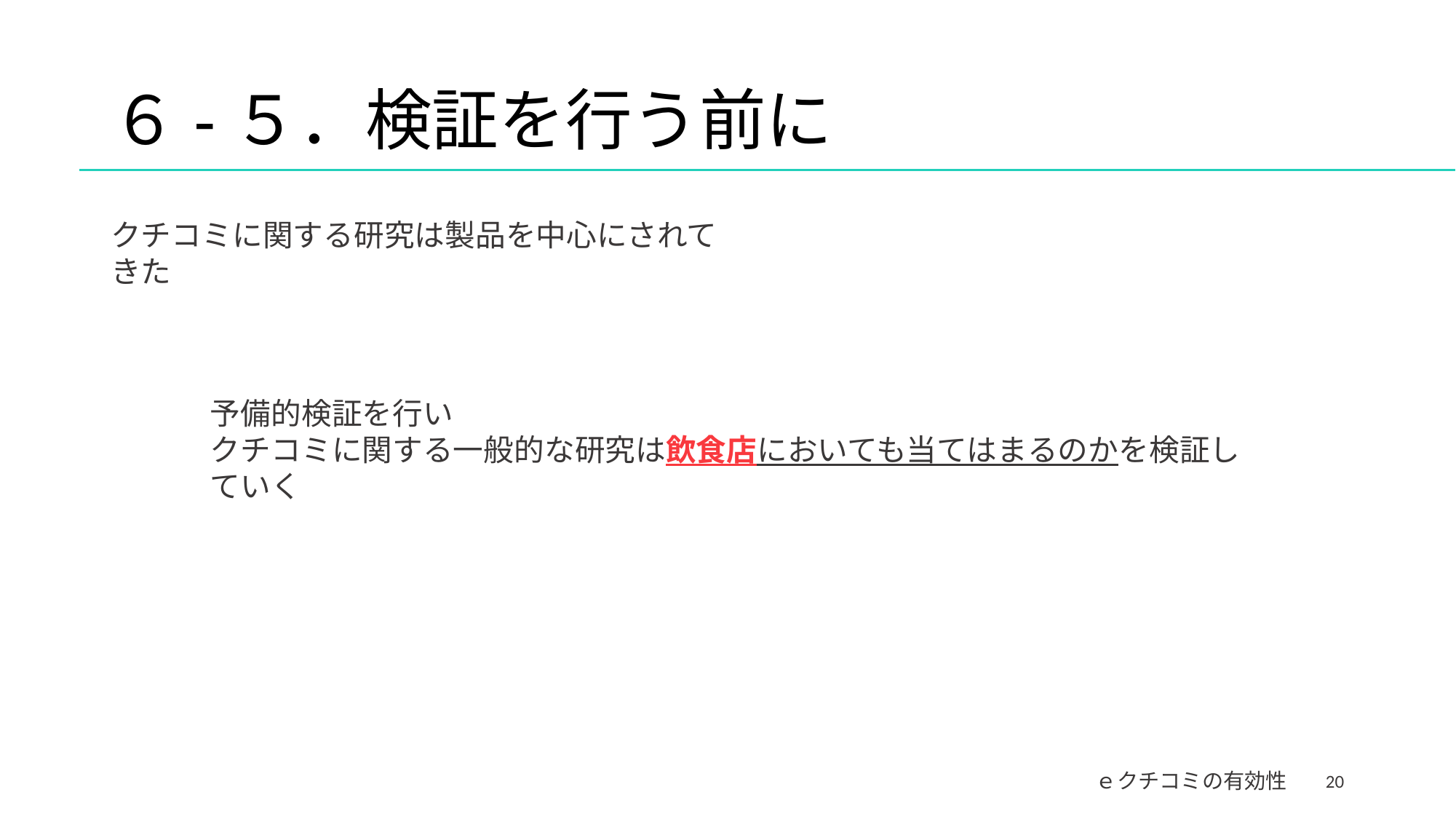

# ６-５．検証を行う前に
クチコミに関する研究は製品を中心にされてきた
予備的検証を行い
クチコミに関する一般的な研究は飲食店においても当てはまるのかを検証していく
20
ｅクチコミの有効性